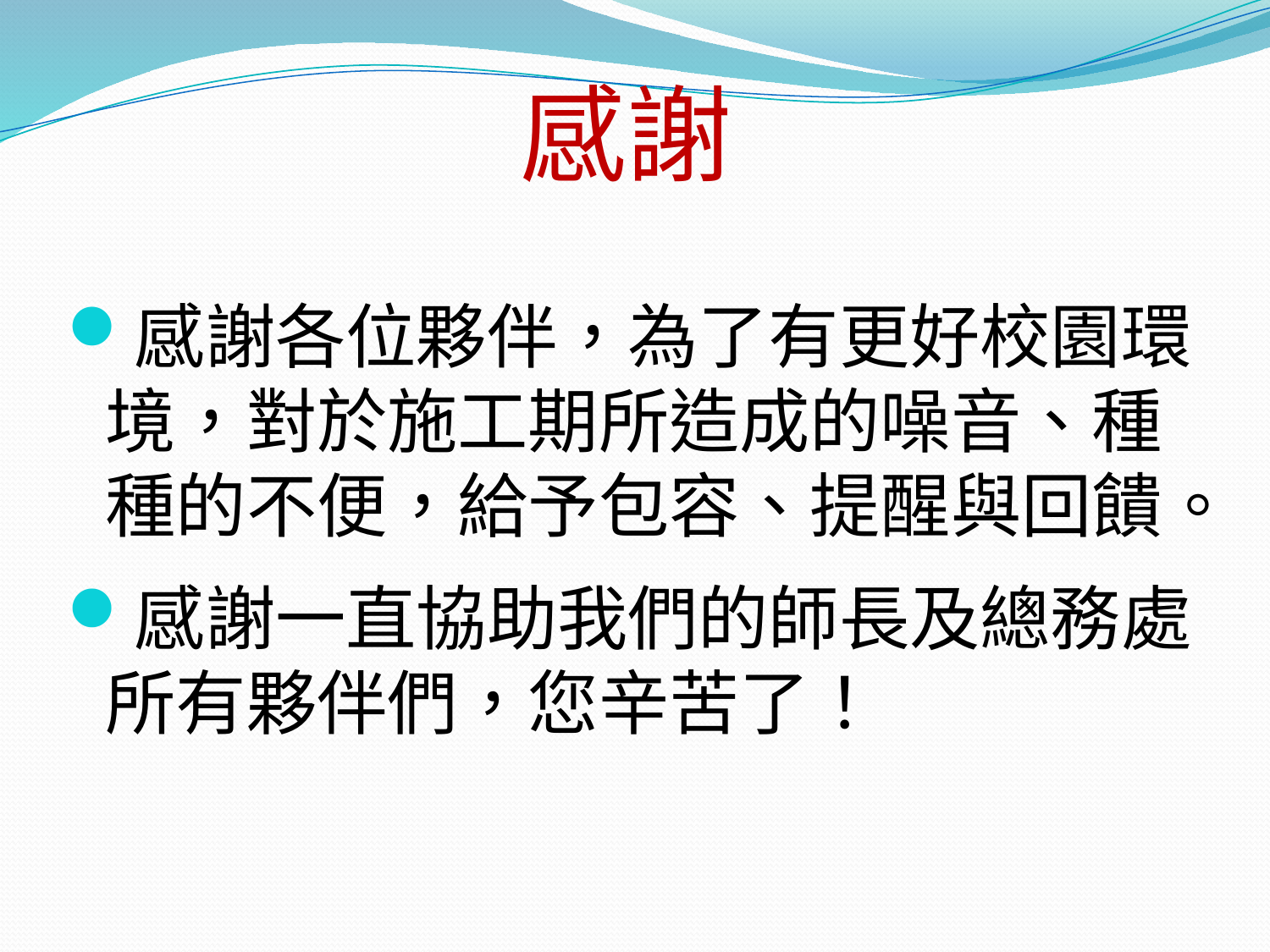

# 感謝
感謝各位夥伴，為了有更好校園環境，對於施工期所造成的噪音、種種的不便，給予包容、提醒與回饋。
感謝一直協助我們的師長及總務處所有夥伴們，您辛苦了！